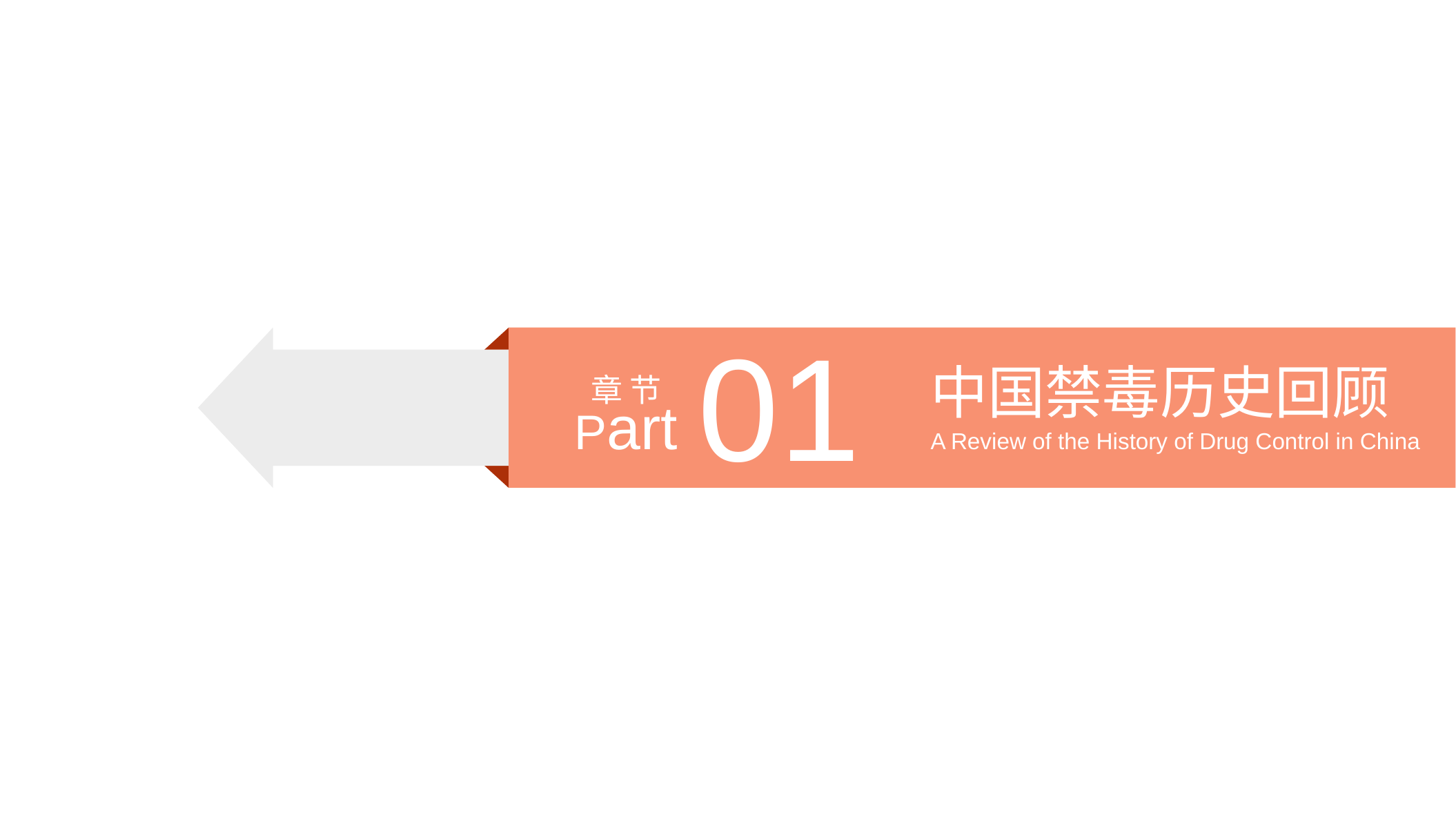

01

中国禁毒历史回顾
章 节
Part
A Review of the History of Drug Control in China